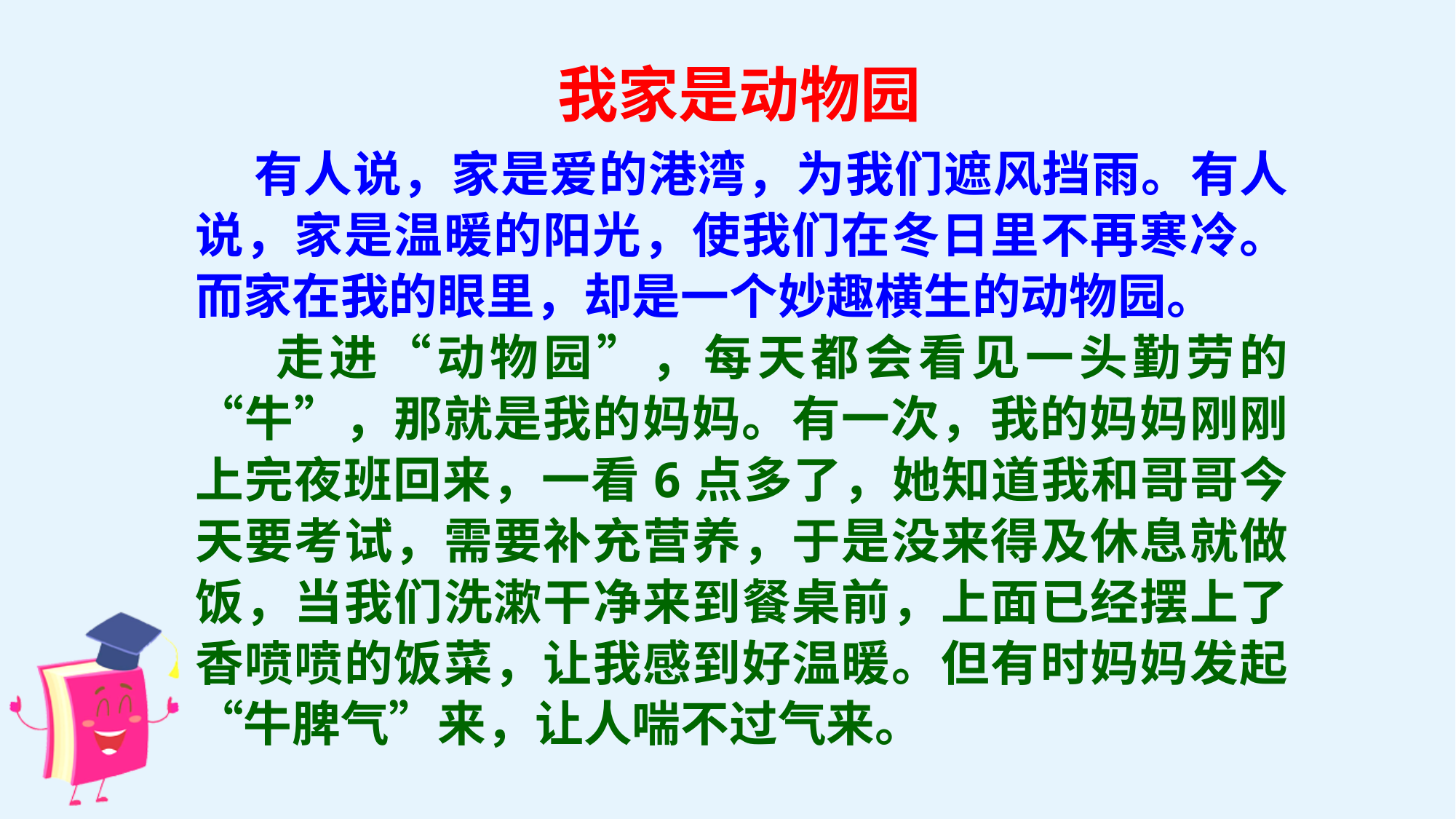

我家是动物园
    有人说，家是爱的港湾，为我们遮风挡雨。有人说，家是温暖的阳光，使我们在冬日里不再寒冷。而家在我的眼里，却是一个妙趣横生的动物园。
    走进“动物园”，每天都会看见一头勤劳的“牛”，那就是我的妈妈。有一次，我的妈妈刚刚上完夜班回来，一看6点多了，她知道我和哥哥今天要考试，需要补充营养，于是没来得及休息就做饭，当我们洗漱干净来到餐桌前，上面已经摆上了香喷喷的饭菜，让我感到好温暖。但有时妈妈发起“牛脾气”来，让人喘不过气来。